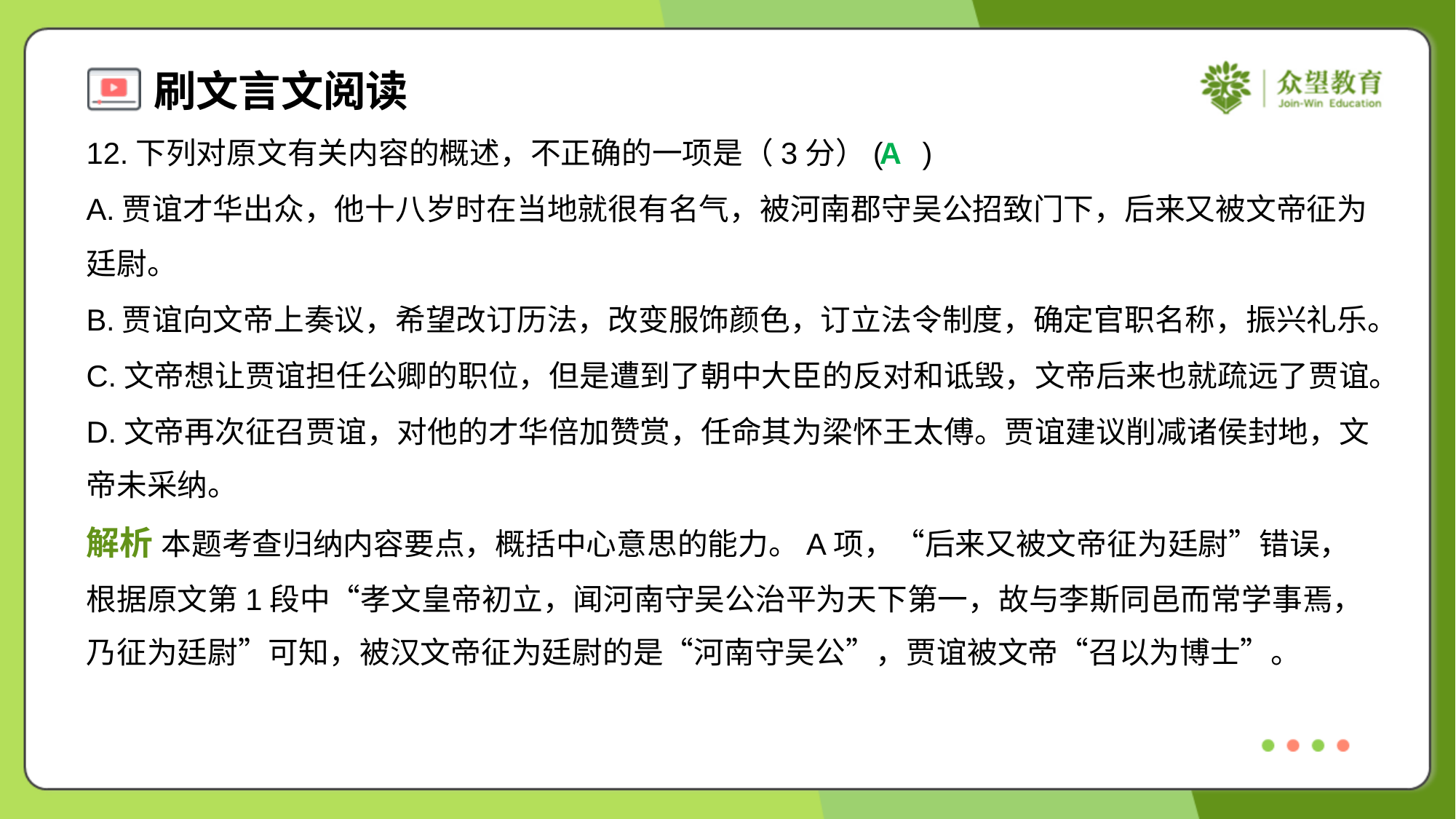

12.下列对原文有关内容的概述，不正确的一项是（3分）(     )
A
A.贾谊才华出众，他十八岁时在当地就很有名气，被河南郡守吴公招致门下，后来又被文帝征为
廷尉。
B.贾谊向文帝上奏议，希望改订历法，改变服饰颜色，订立法令制度，确定官职名称，振兴礼乐。
C.文帝想让贾谊担任公卿的职位，但是遭到了朝中大臣的反对和诋毁，文帝后来也就疏远了贾谊。
D.文帝再次征召贾谊，对他的才华倍加赞赏，任命其为梁怀王太傅。贾谊建议削减诸侯封地，文
帝未采纳。
解析 本题考查归纳内容要点，概括中心意思的能力。A项，“后来又被文帝征为廷尉”错误，
根据原文第1段中“孝文皇帝初立，闻河南守吴公治平为天下第一，故与李斯同邑而常学事焉，
乃征为廷尉”可知，被汉文帝征为廷尉的是“河南守吴公”，贾谊被文帝“召以为博士”。